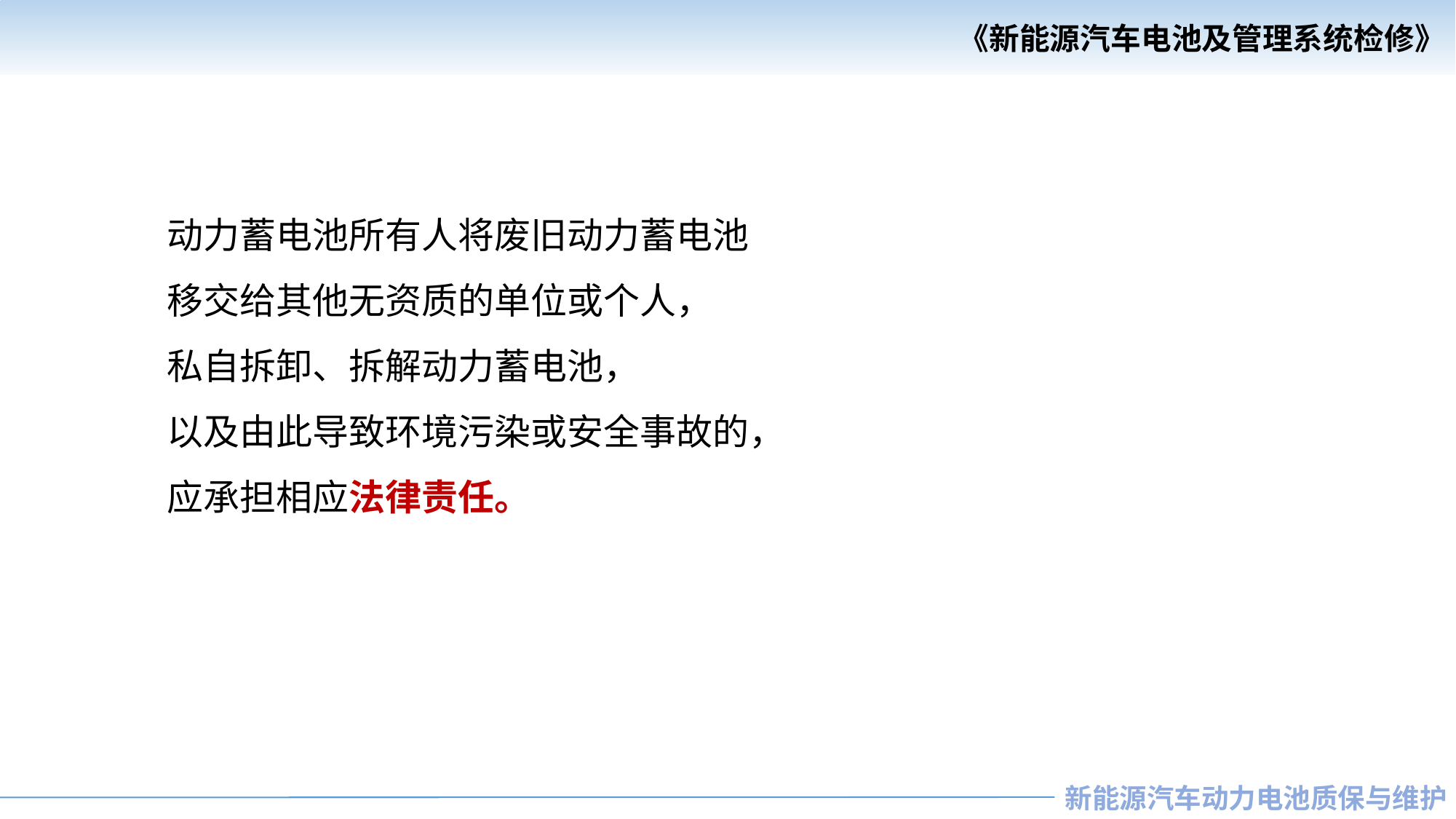

动力蓄电池所有人将废旧动力蓄电池
          移交给其他无资质的单位或个人，
          私自拆卸、拆解动力蓄电池，
          以及由此导致环境污染或安全事故的，
          应承担相应法律责任。